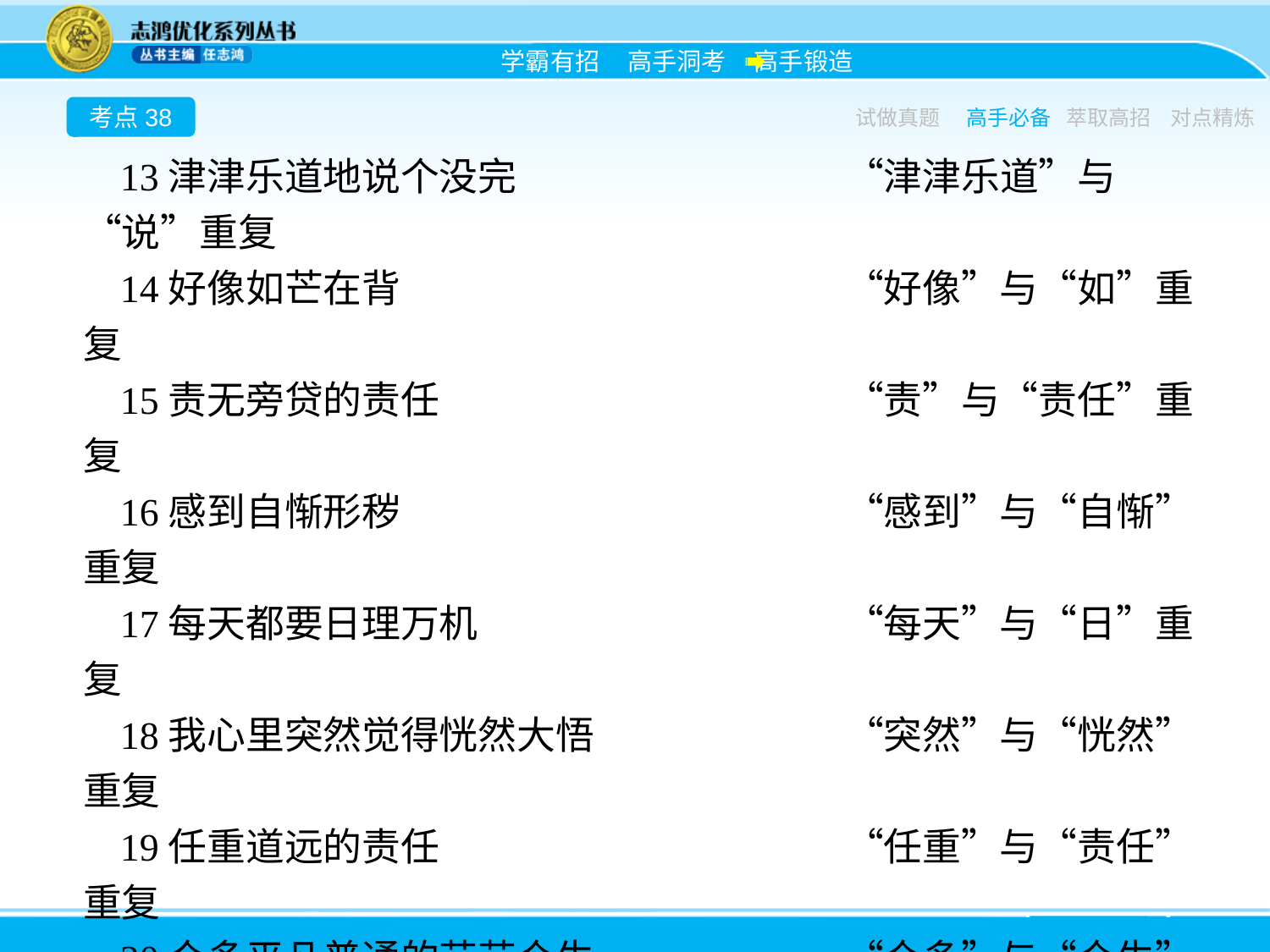

考点38
试做真题
高手必备
萃取高招
对点精炼
13津津乐道地说个没完			“津津乐道”与“说”重复
14好像如芒在背				“好像”与“如”重复
15责无旁贷的责任				“责”与“责任”重复
16感到自惭形秽				“感到”与“自惭”重复
17每天都要日理万机			“每天”与“日”重复
18我心里突然觉得恍然大悟		“突然”与“恍然”重复
19任重道远的责任				“任重”与“责任”重复
20众多平凡普通的芸芸众生		“众多”与“众生”重复
21心里一直耿耿于怀			“心里”与“于怀”重复
22如果要是……				“如果”与“要是”语义重复
23随便苟同					“苟同”即“随便、轻易地同意”
24长期以来的夙愿				“夙”与“长期以来”重复
25防止不要……				“防止”中含有“不要”之意